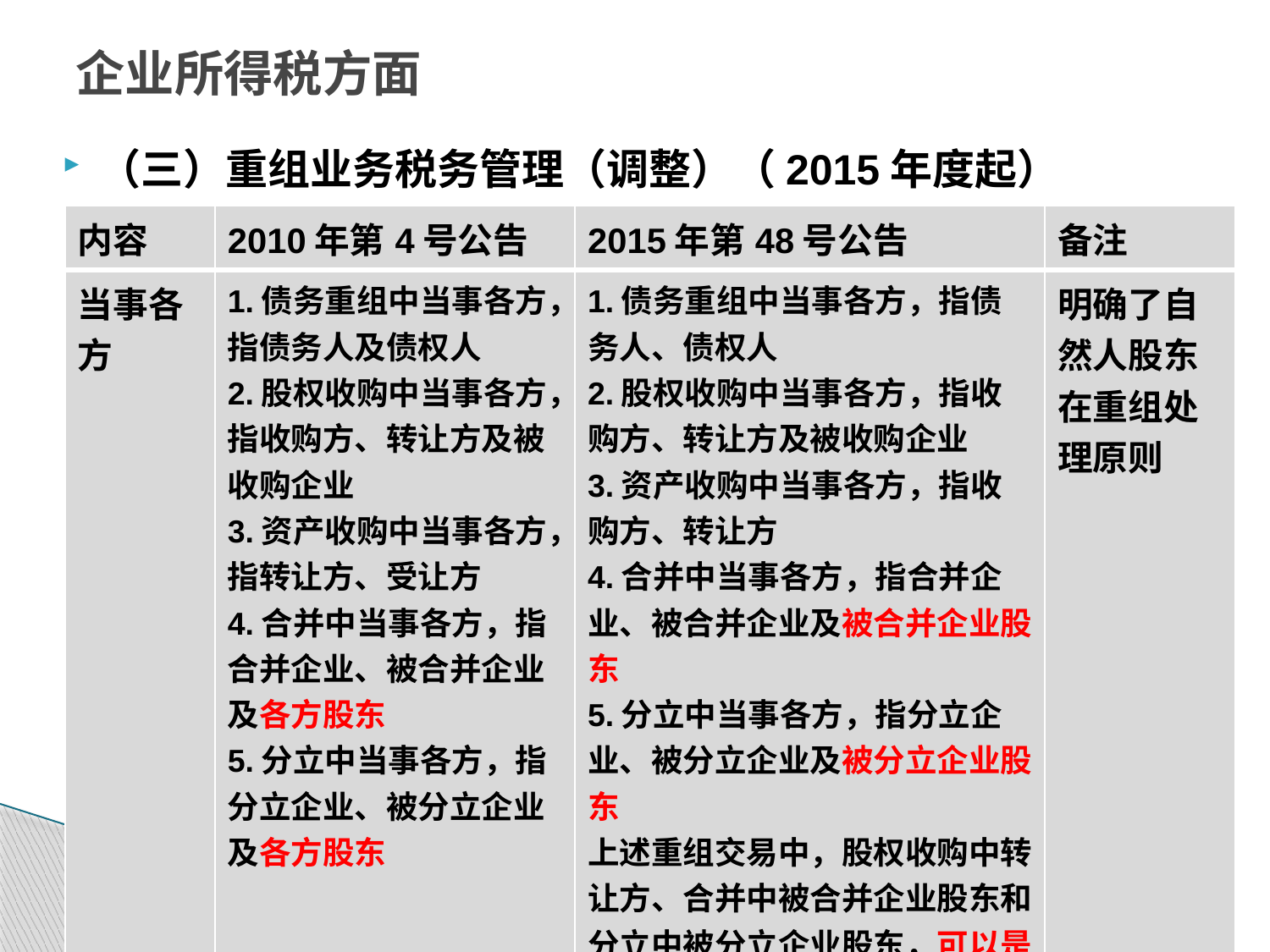

# 企业所得税方面
（三）重组业务税务管理（调整）（2015年度起）

| 内容 | 2010年第4号公告 | 2015年第48号公告 | 备注 |
| --- | --- | --- | --- |
| 当事各方 | 1.债务重组中当事各方，指债务人及债权人 2.股权收购中当事各方，指收购方、转让方及被收购企业 3.资产收购中当事各方，指转让方、受让方 4.合并中当事各方，指合并企业、被合并企业及各方股东 5.分立中当事各方，指分立企业、被分立企业及各方股东 | 1.债务重组中当事各方，指债务人、债权人 2.股权收购中当事各方，指收购方、转让方及被收购企业 3.资产收购中当事各方，指收购方、转让方 4.合并中当事各方，指合并企业、被合并企业及被合并企业股东 5.分立中当事各方，指分立企业、被分立企业及被分立企业股东 上述重组交易中，股权收购中转让方、合并中被合并企业股东和分立中被分立企业股东，可以是自然人 当事各方中的自然人应按个人所得税的相关规定进行税务处理 | 明确了自然人股东在重组处理原则 |